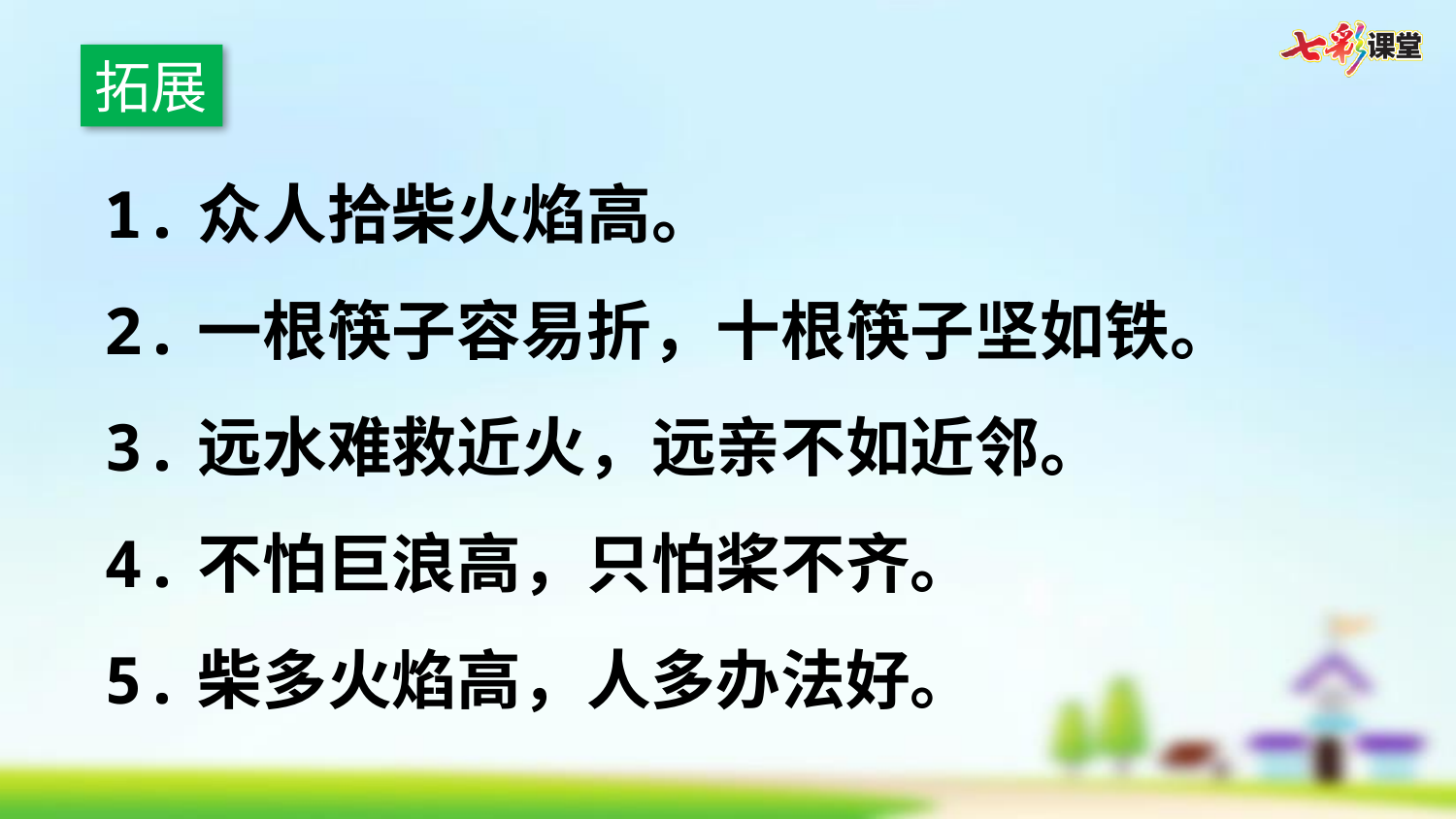

拓展
1.众人拾柴火焰高。
2.一根筷子容易折，十根筷子坚如铁。
3.远水难救近火，远亲不如近邻。
4.不怕巨浪高，只怕桨不齐。
5.柴多火焰高，人多办法好。